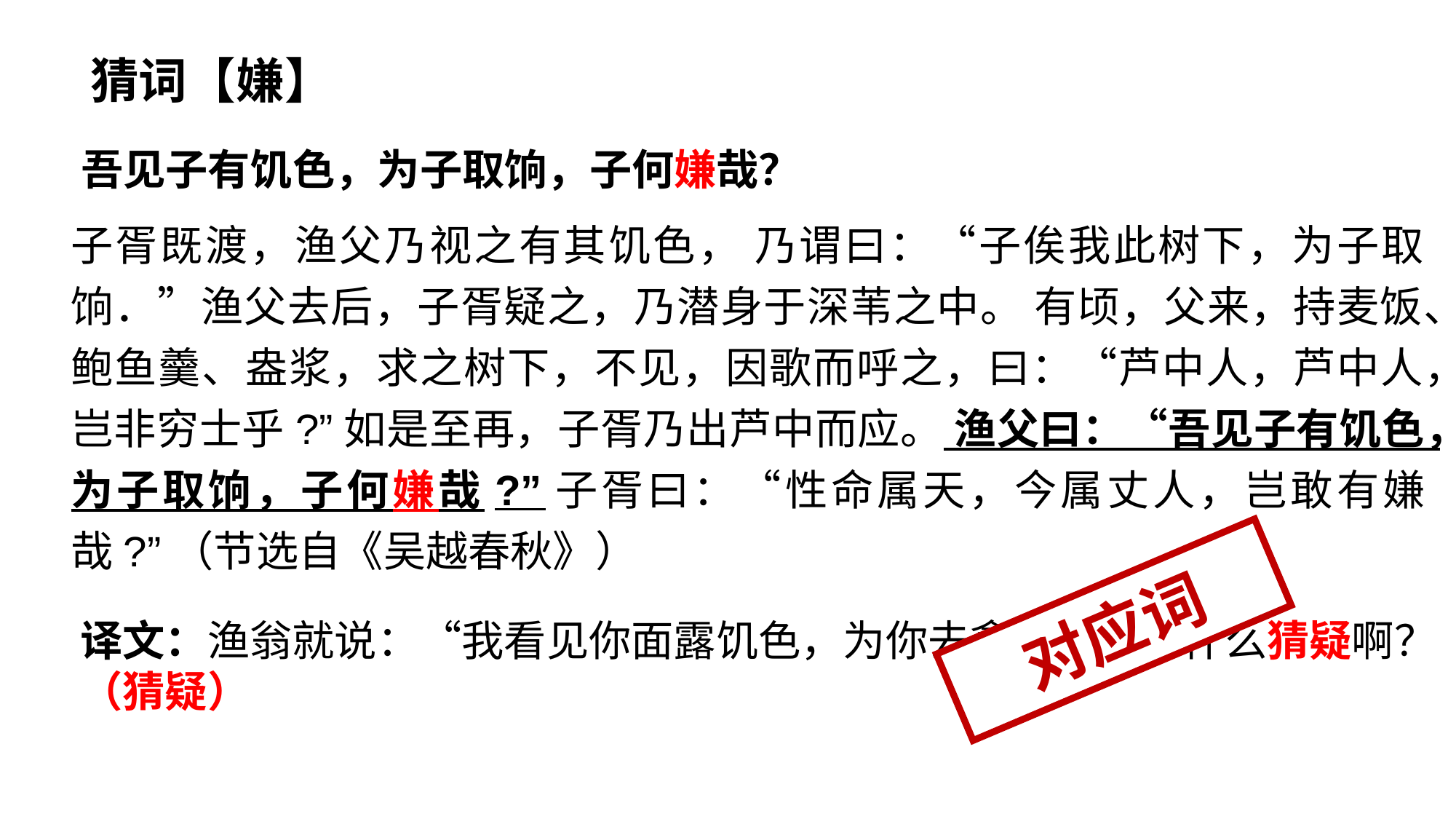

猜词【嫌】

吾见子有饥色，为子取饷，子何嫌哉？
子胥既渡，渔父乃视之有其饥色， 乃谓曰：“子俟我此树下，为子取饷．”渔父去后，子胥疑之，乃潜身于深苇之中。 有顷，父来，持麦饭、鲍鱼羹、盎浆，求之树下，不见，因歌而呼之，曰：“芦中人，芦中人，岂非穷士乎?”如是至再，子胥乃出芦中而应。 渔父曰：“吾见子有饥色，为子取饷，子何嫌哉?”子胥曰：“性命属天，今属丈人，岂敢有嫌哉?”（节选自《吴越春秋》）
对应词
译文：渔翁就说：“我看见你面露饥色，为你去拿饭，你为什么猜疑啊？（猜疑）